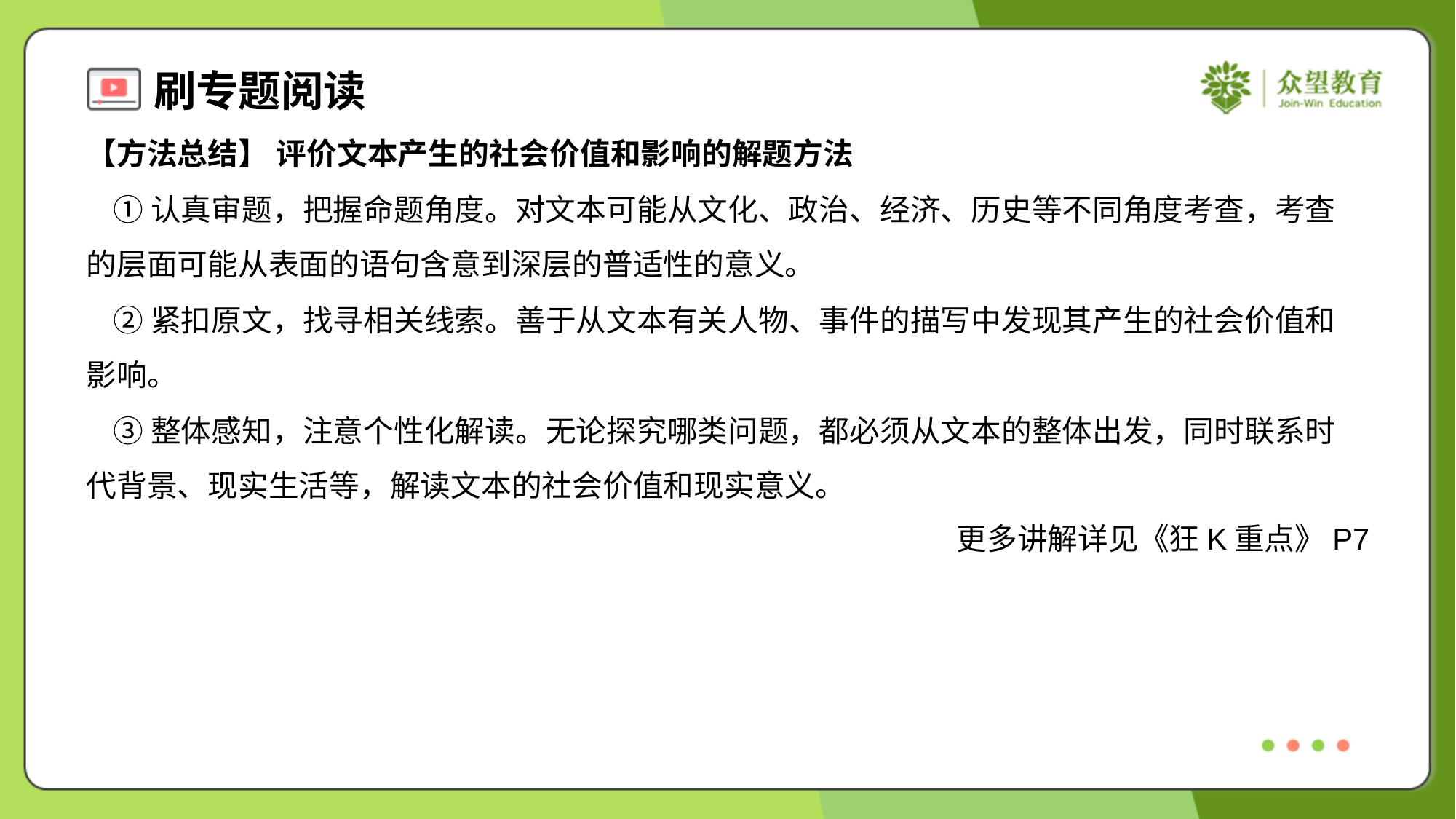

【方法总结】 评价文本产生的社会价值和影响的解题方法
    ①认真审题，把握命题角度。对文本可能从文化、政治、经济、历史等不同角度考查，考查
的层面可能从表面的语句含意到深层的普适性的意义。
    ②紧扣原文，找寻相关线索。善于从文本有关人物、事件的描写中发现其产生的社会价值和
影响。
    ③整体感知，注意个性化解读。无论探究哪类问题，都必须从文本的整体出发，同时联系时
代背景、现实生活等，解读文本的社会价值和现实意义。
更多讲解详见《狂K重点》P7